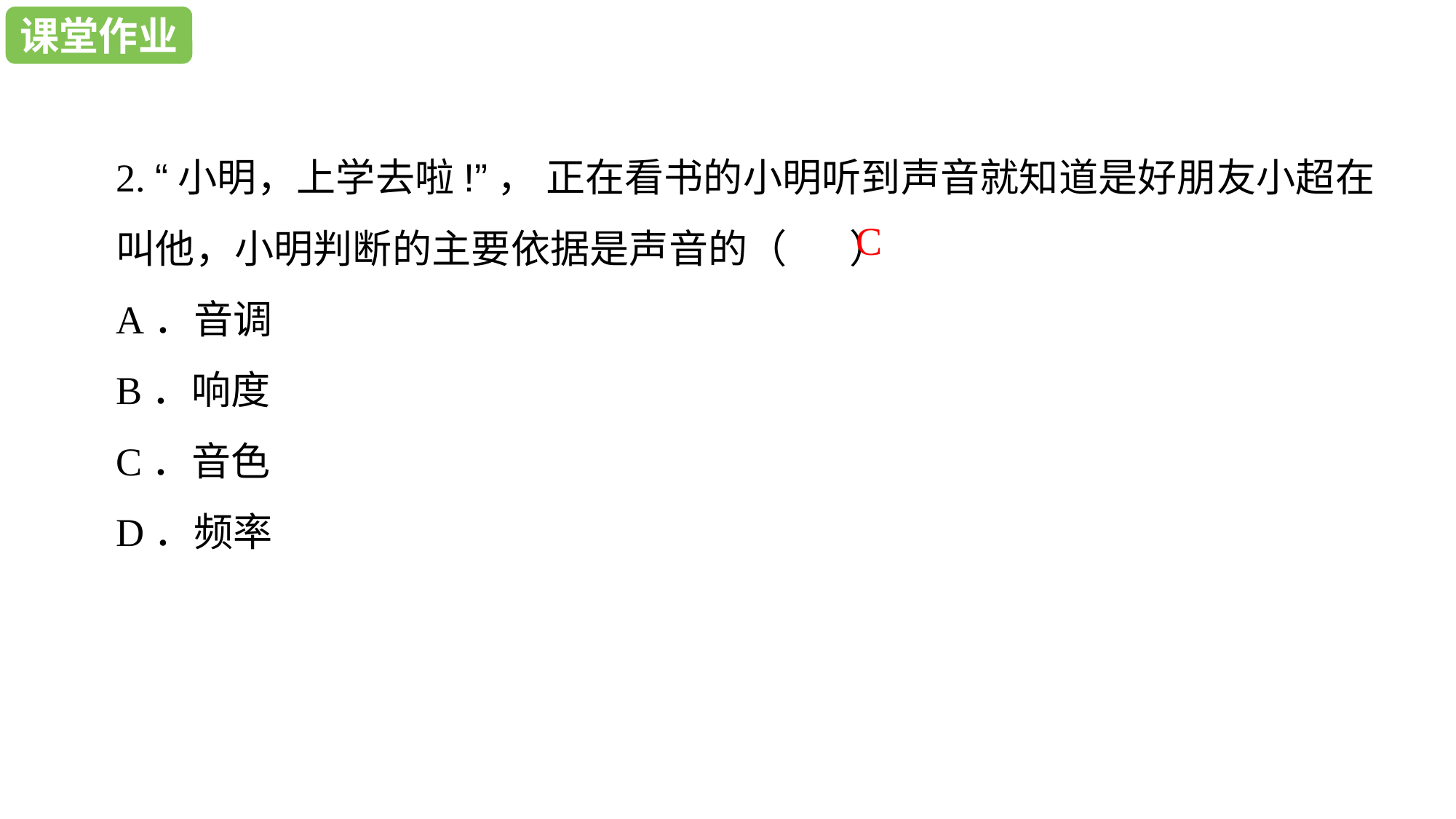

课堂作业
2. “小明，上学去啦!”， 正在看书的小明听到声音就知道是好朋友小超在叫他，小明判断的主要依据是声音的（       ）
A．音调
B．响度
C．音色
D．频率
C